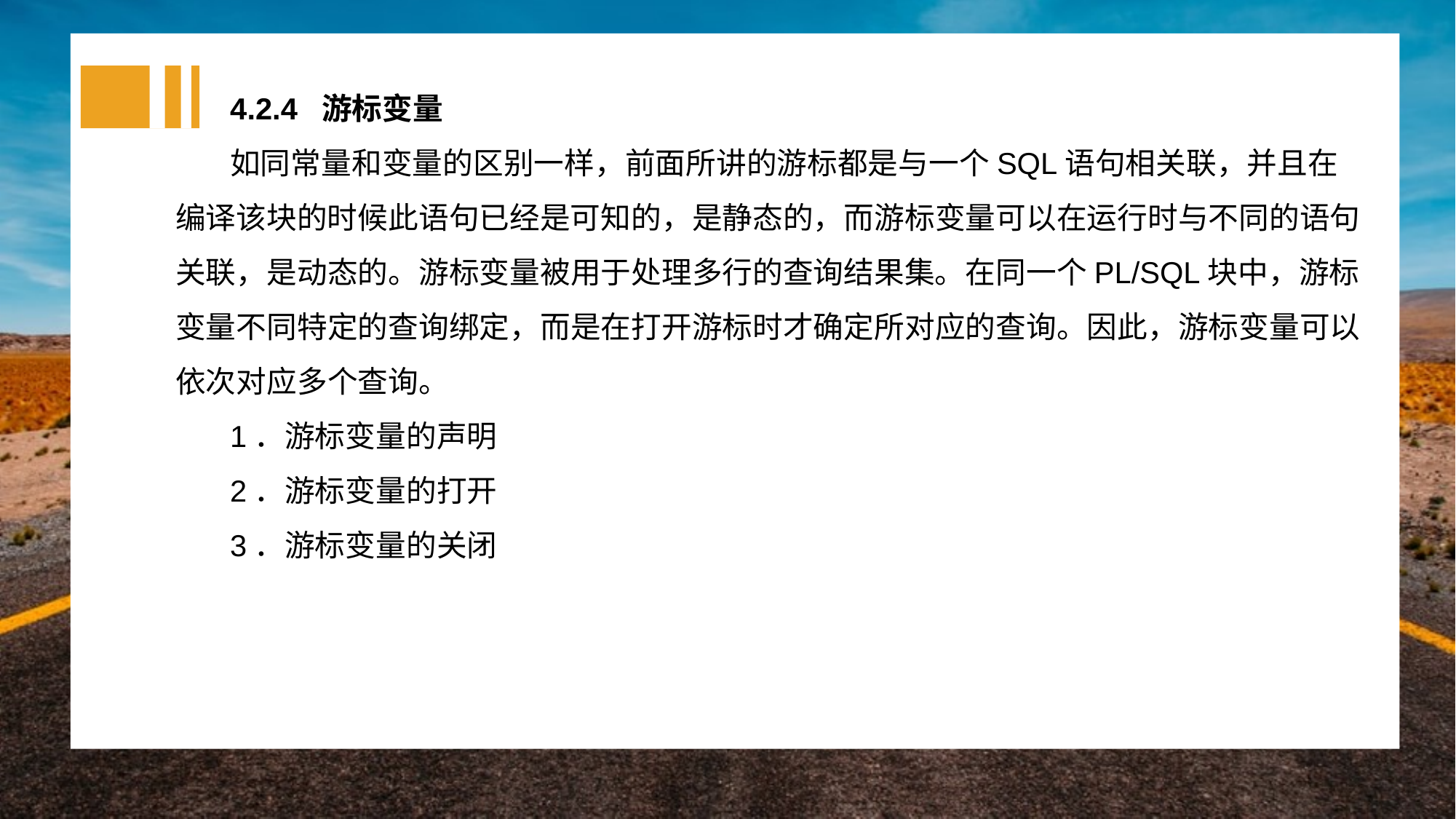

4.2.4  游标变量
如同常量和变量的区别一样，前面所讲的游标都是与一个SQL语句相关联，并且在编译该块的时候此语句已经是可知的，是静态的，而游标变量可以在运行时与不同的语句关联，是动态的。游标变量被用于处理多行的查询结果集。在同一个PL/SQL块中，游标变量不同特定的查询绑定，而是在打开游标时才确定所对应的查询。因此，游标变量可以依次对应多个查询。
1．游标变量的声明
2．游标变量的打开
3．游标变量的关闭